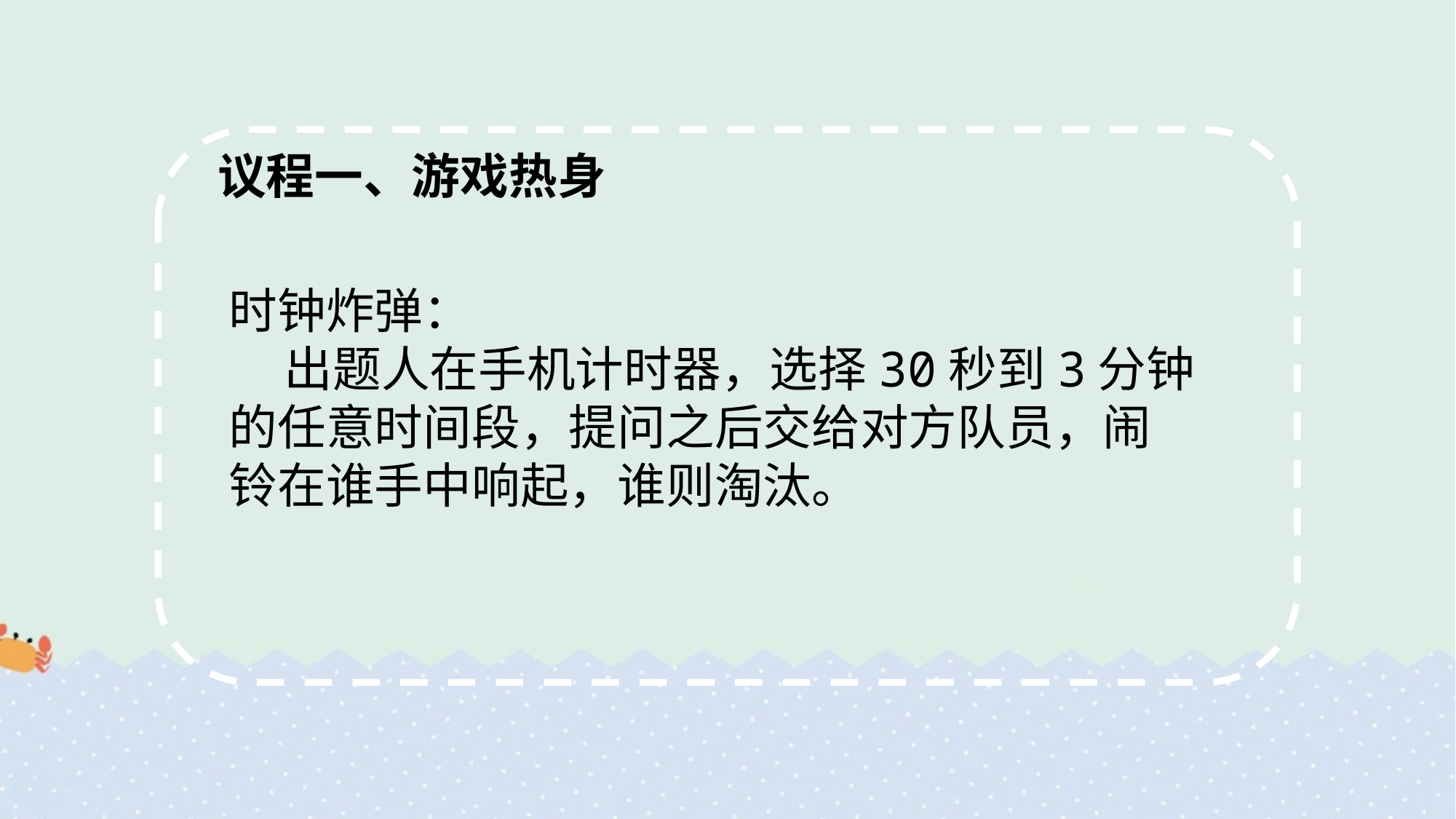

议程一、游戏热身

时钟炸弹：
    出题人在手机计时器，选择30秒到3分钟的任意时间段，提问之后交给对方队员，闹铃在谁手中响起，谁则淘汰。